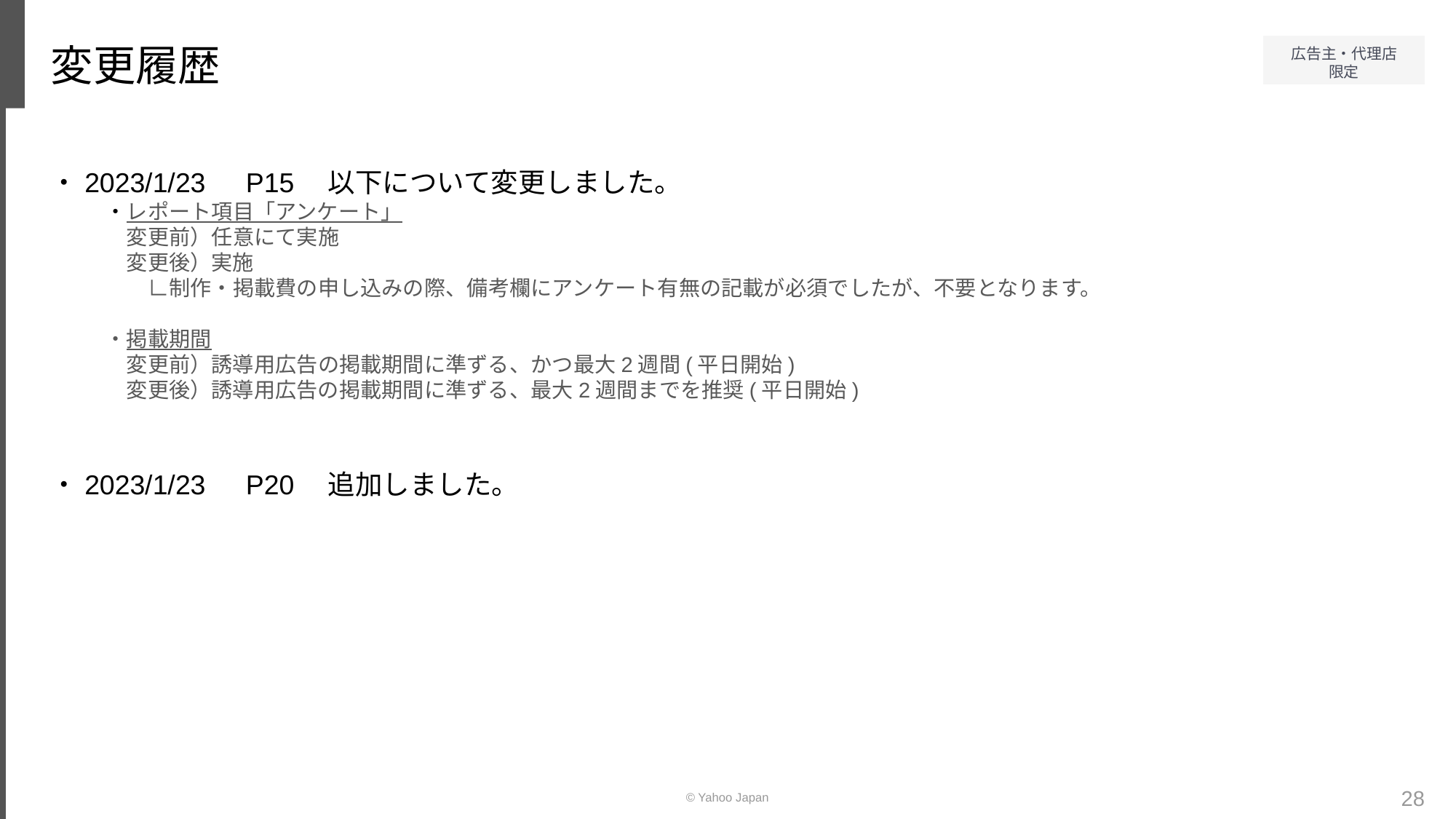

変更履歴
・2023/1/23　P15　以下について変更しました。
・レポート項目「アンケート」
　変更前）任意にて実施
　変更後）実施
　　∟制作・掲載費の申し込みの際、備考欄にアンケート有無の記載が必須でしたが、不要となります。

・掲載期間
　変更前）誘導用広告の掲載期間に準ずる、かつ最大2週間(平日開始)
　変更後）誘導用広告の掲載期間に準ずる、最大2週間までを推奨(平日開始)

・2023/1/23　P20　追加しました。

28